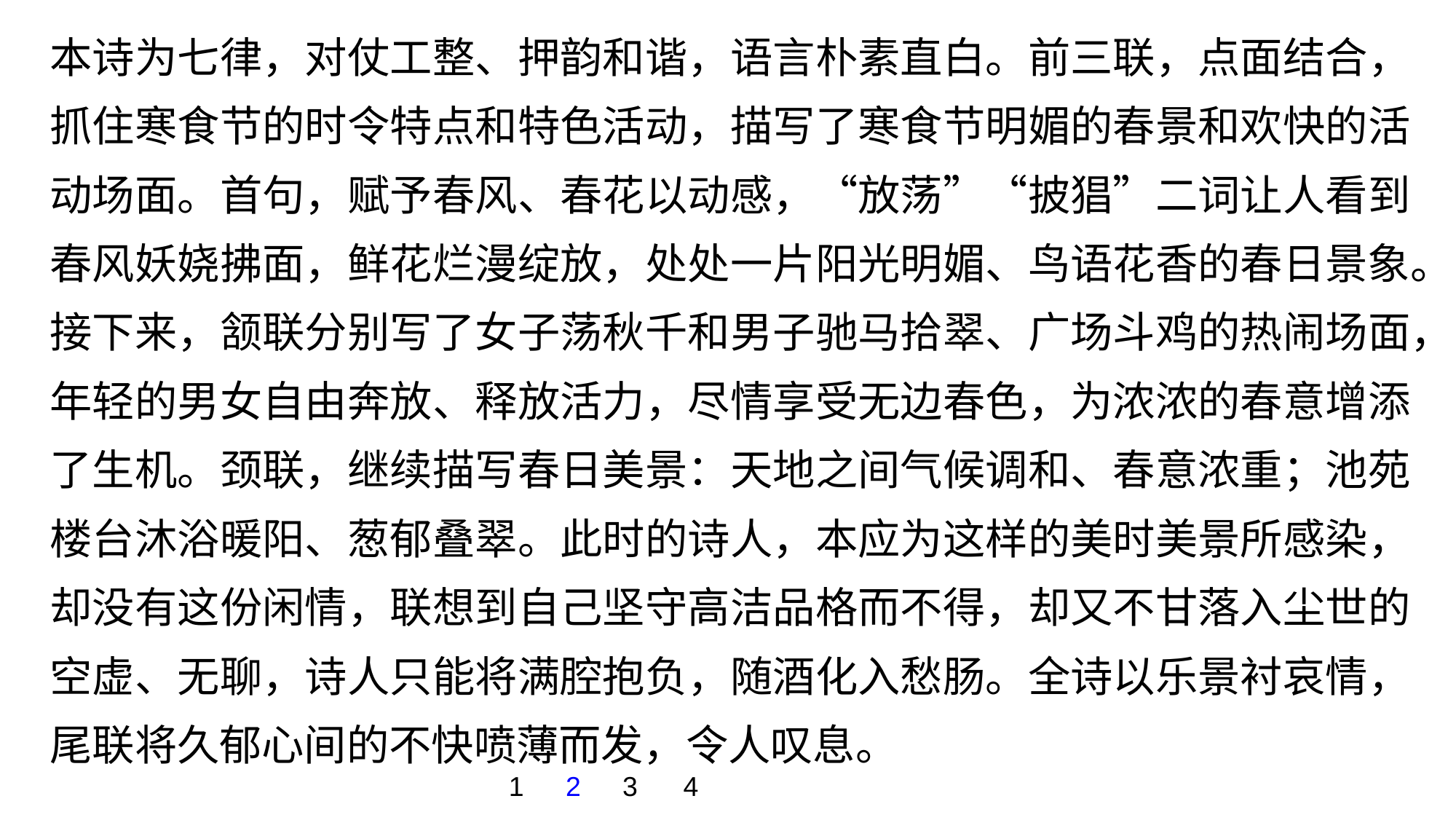

本诗为七律，对仗工整、押韵和谐，语言朴素直白。前三联，点面结合，抓住寒食节的时令特点和特色活动，描写了寒食节明媚的春景和欢快的活动场面。首句，赋予春风、春花以动感，“放荡”“披猖”二词让人看到春风妖娆拂面，鲜花烂漫绽放，处处一片阳光明媚、鸟语花香的春日景象。接下来，颔联分别写了女子荡秋千和男子驰马拾翠、广场斗鸡的热闹场面，年轻的男女自由奔放、释放活力，尽情享受无边春色，为浓浓的春意增添了生机。颈联，继续描写春日美景：天地之间气候调和、春意浓重；池苑楼台沐浴暖阳、葱郁叠翠。此时的诗人，本应为这样的美时美景所感染，却没有这份闲情，联想到自己坚守高洁品格而不得，却又不甘落入尘世的空虚、无聊，诗人只能将满腔抱负，随酒化入愁肠。全诗以乐景衬哀情，尾联将久郁心间的不快喷薄而发，令人叹息。
1
2
3
4